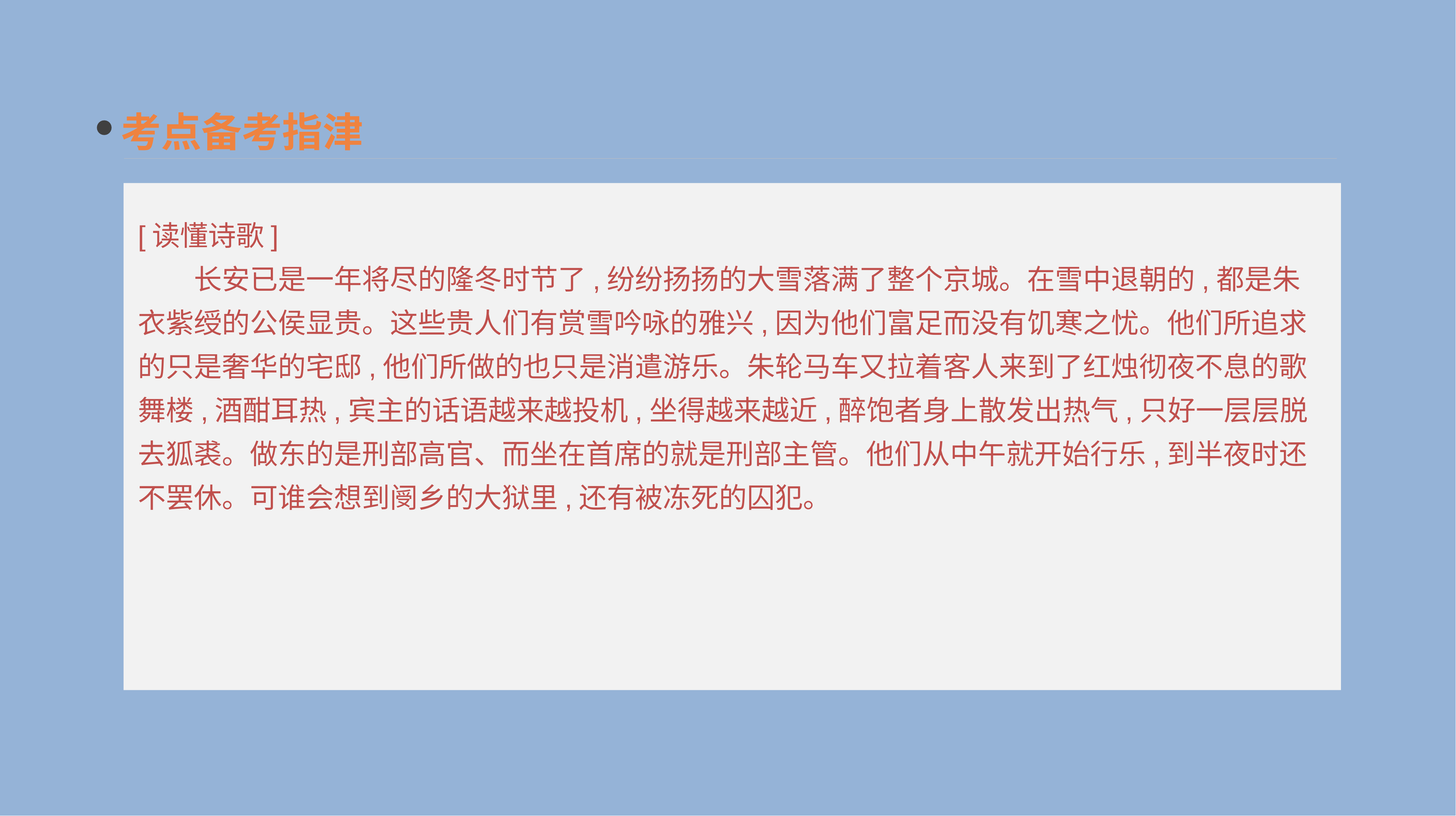

考点备考指津

[读懂诗歌]
　　长安已是一年将尽的隆冬时节了,纷纷扬扬的大雪落满了整个京城。在雪中退朝的,都是朱衣紫绶的公侯显贵。这些贵人们有赏雪吟咏的雅兴,因为他们富足而没有饥寒之忧。他们所追求的只是奢华的宅邸,他们所做的也只是消遣游乐。朱轮马车又拉着客人来到了红烛彻夜不息的歌舞楼,酒酣耳热,宾主的话语越来越投机,坐得越来越近,醉饱者身上散发出热气,只好一层层脱去狐裘。做东的是刑部高官、而坐在首席的就是刑部主管。他们从中午就开始行乐,到半夜时还不罢休。可谁会想到阌乡的大狱里,还有被冻死的囚犯。